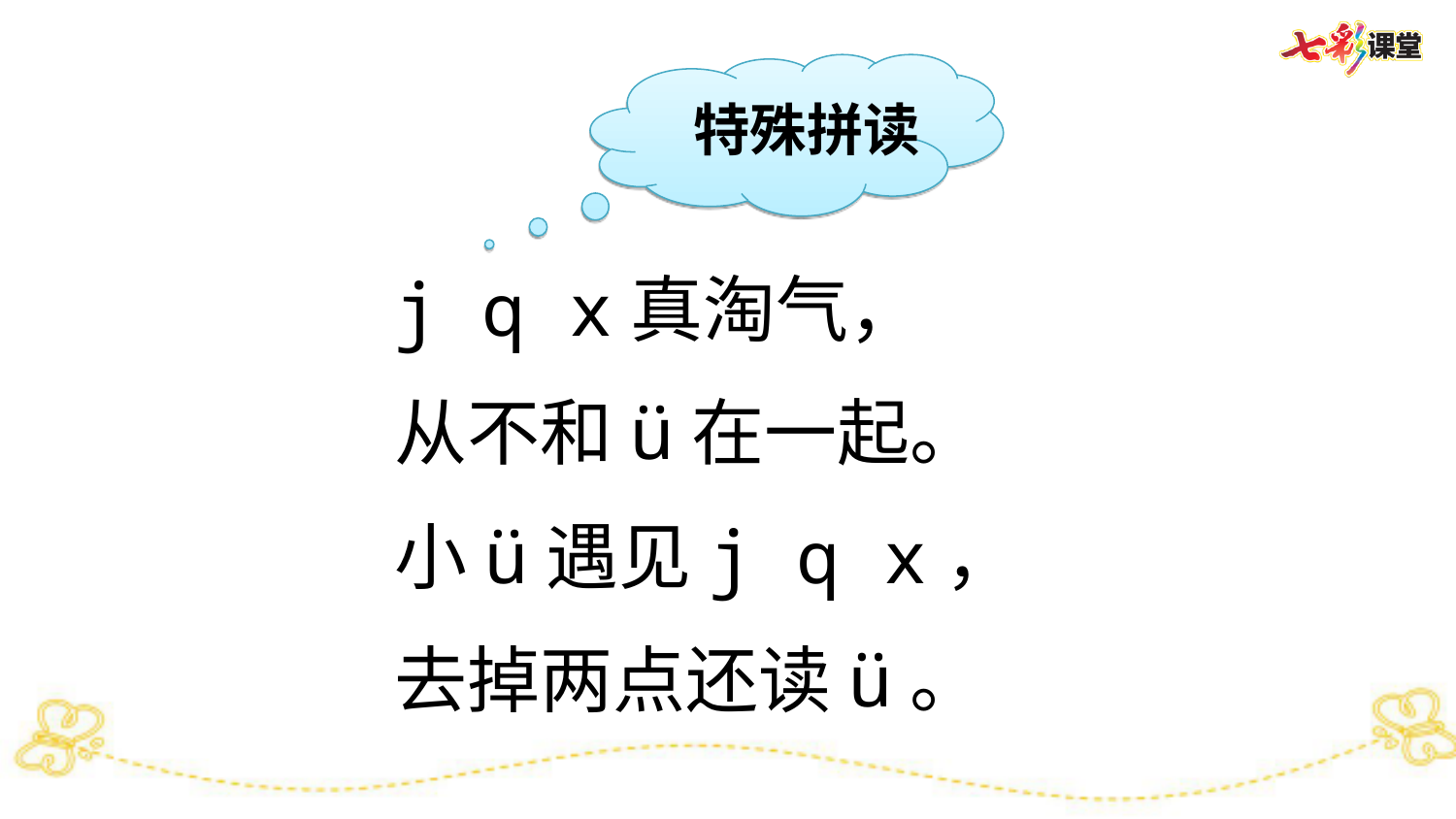

特殊拼读

j q x真淘气，
从不和ü在一起。
小ü遇见j q x，
去掉两点还读ü。